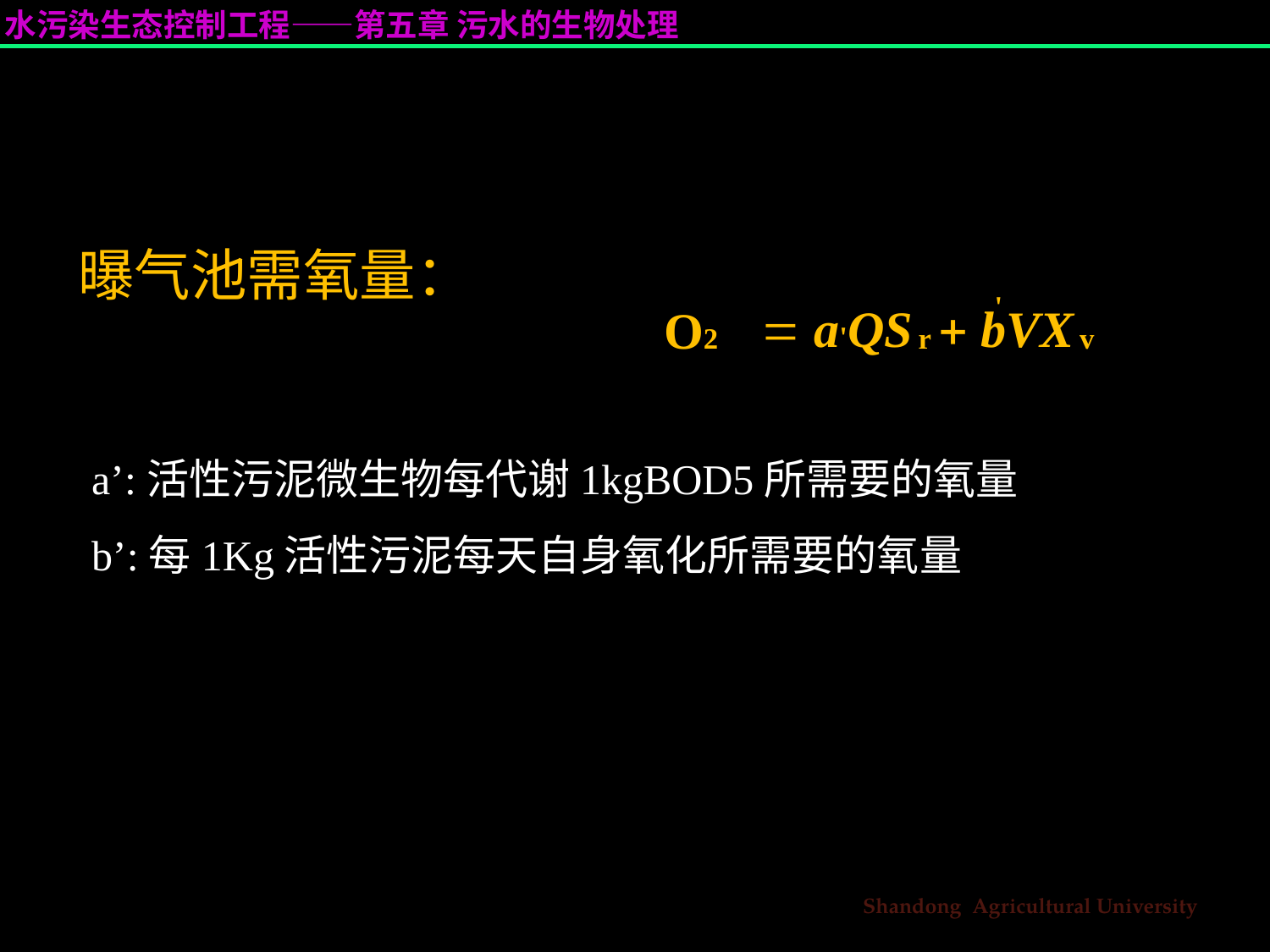

曝气池需氧量：

= a'QS  + bVX
'
O2                           r                    v
a’:活性污泥微生物每代谢1kgBOD5所需要的氧量
b’:每1Kg活性污泥每天自身氧化所需要的氧量